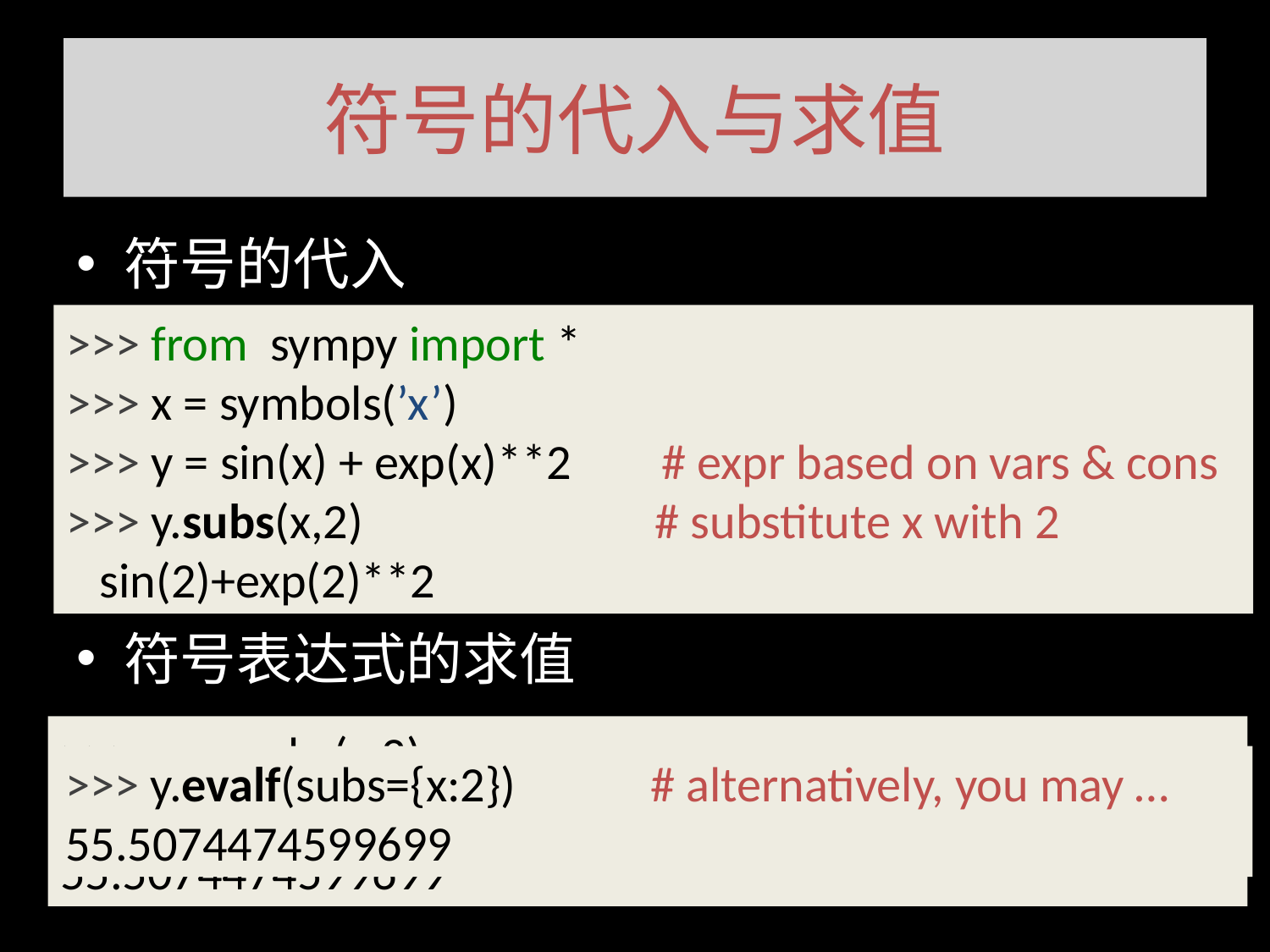

# 符号的代入与求值
符号的代入

符号表达式的求值

>>> from  sympy import *
>>> x = symbols(’x’)
>>> y = sin(x) + exp(x)**2        # expr based on vars & cons
>>> y.subs(x,2)                          # substitute x with 2
   sin(2)+exp(2)**2
>>> z = y.subs(x,2)
>>> z.evalf()                               # evaluate z at x =2
55.5074474599699
>>> y.evalf(subs={x:2})            # alternatively, you may …
55.5074474599699